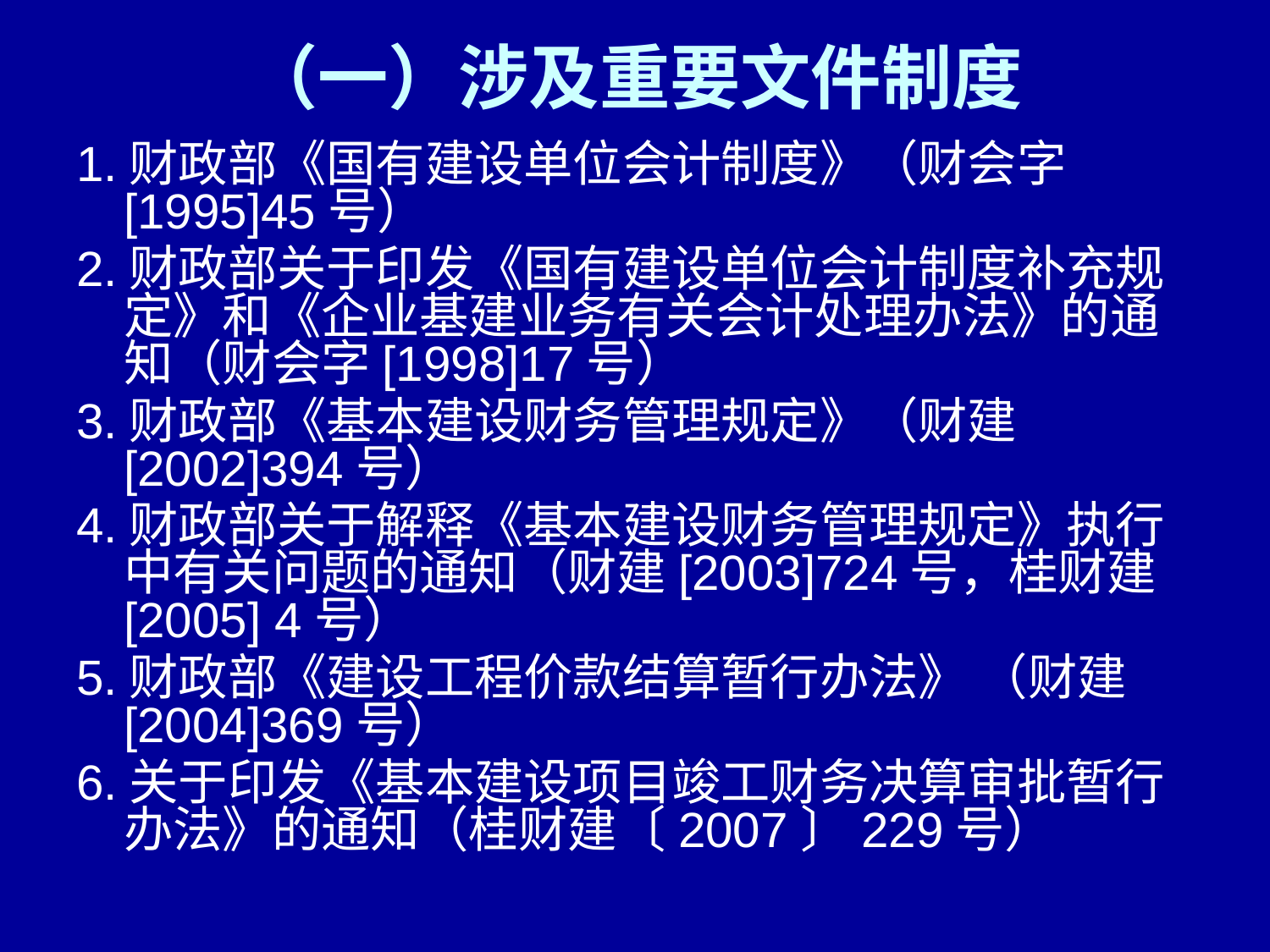

# （一）涉及重要文件制度
1.财政部《国有建设单位会计制度》（财会字[1995]45号）
2.财政部关于印发《国有建设单位会计制度补充规定》和《企业基建业务有关会计处理办法》的通知（财会字[1998]17号）
3.财政部《基本建设财务管理规定》（财建[2002]394号）
4.财政部关于解释《基本建设财务管理规定》执行中有关问题的通知（财建[2003]724号，桂财建[2005] 4号）
5.财政部《建设工程价款结算暂行办法》 （财建[2004]369号）
6.关于印发《基本建设项目竣工财务决算审批暂行办法》的通知（桂财建〔2007〕229号）